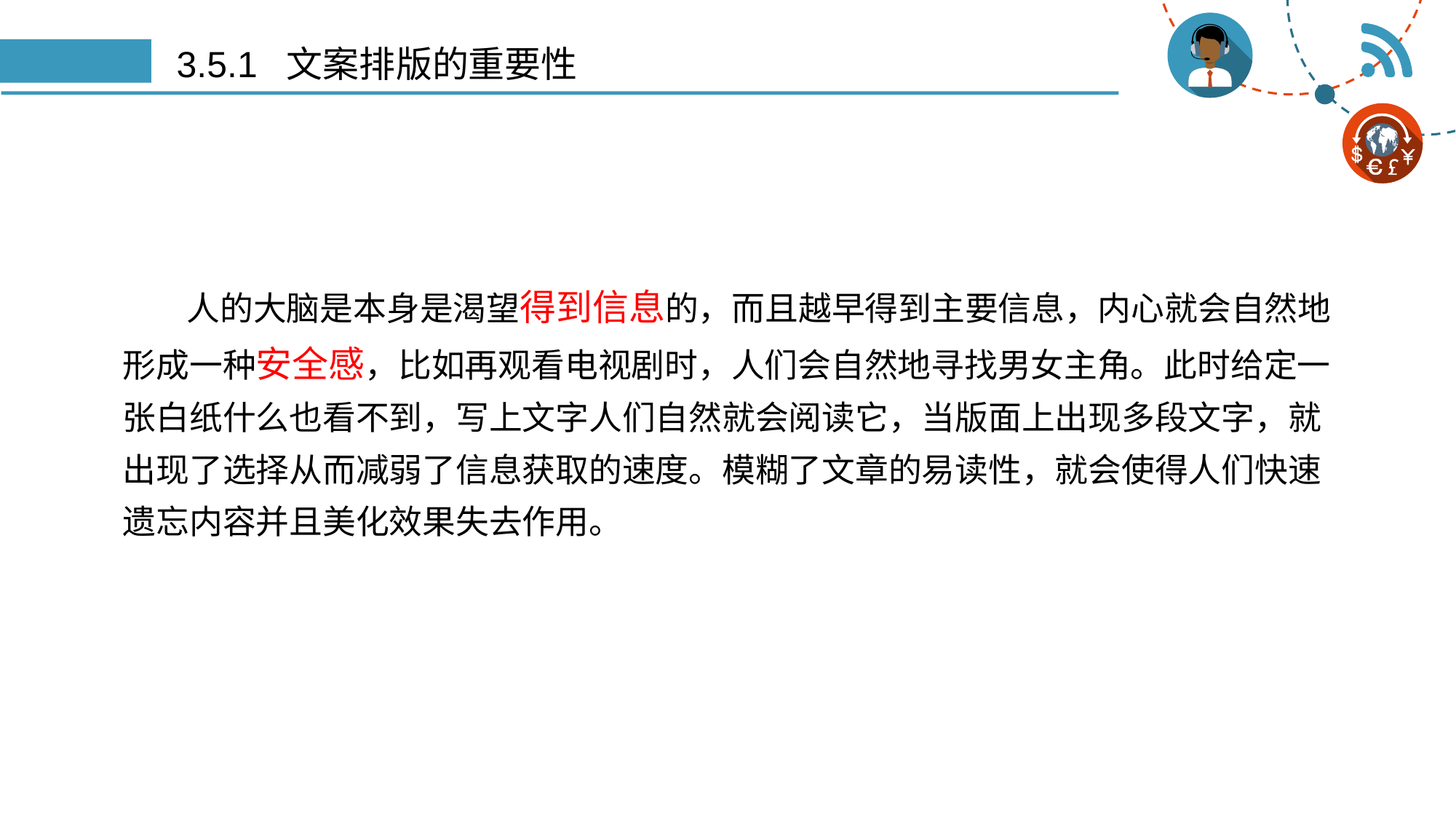

# 3.5.1  文案排版的重要性
人的大脑是本身是渴望得到信息的，而且越早得到主要信息，内心就会自然地形成一种安全感，比如再观看电视剧时，人们会自然地寻找男女主角。此时给定一张白纸什么也看不到，写上文字人们自然就会阅读它，当版面上出现多段文字，就出现了选择从而减弱了信息获取的速度。模糊了文章的易读性，就会使得人们快速遗忘内容并且美化效果失去作用。